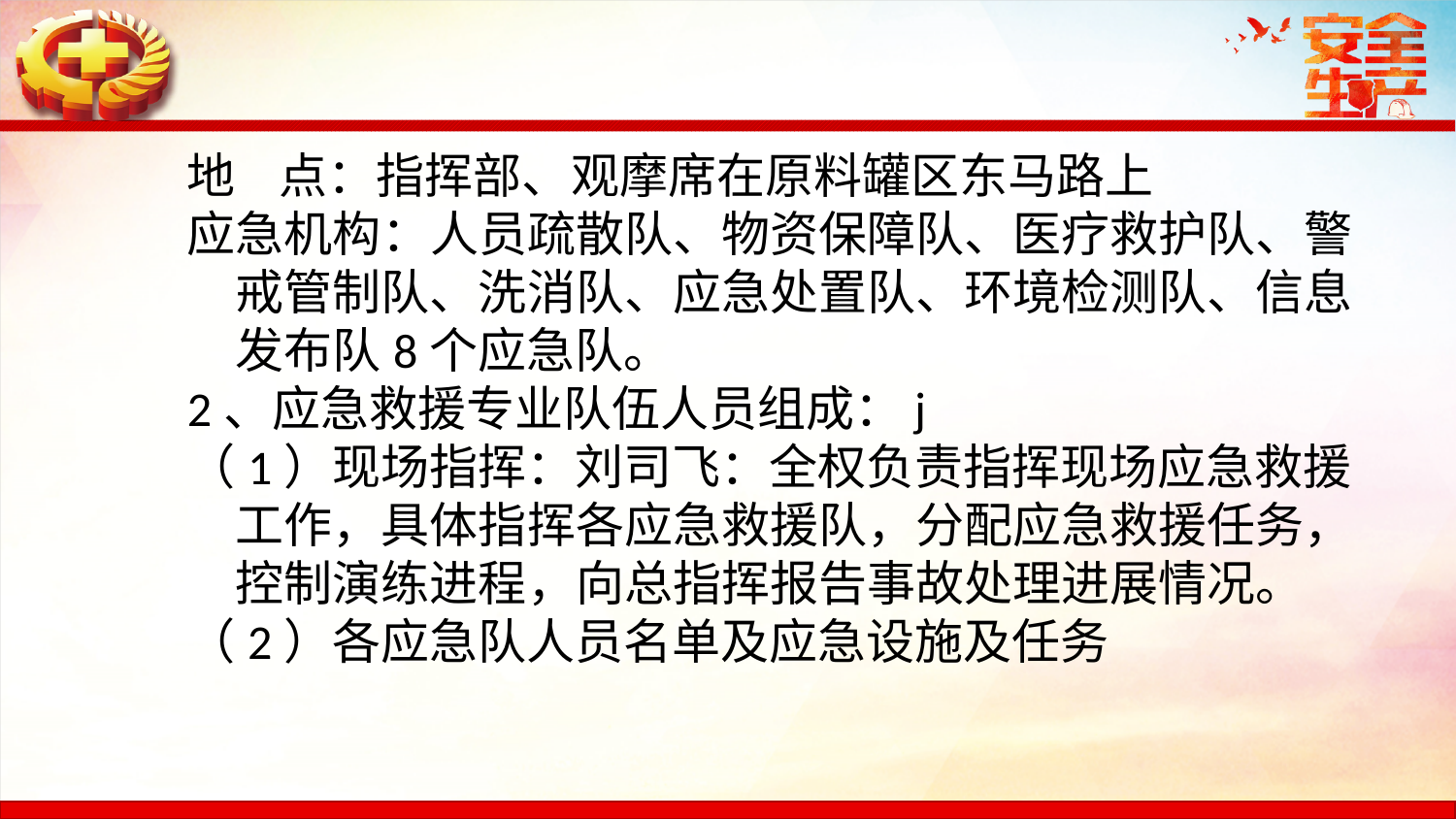

地    点：指挥部、观摩席在原料罐区东马路上
应急机构：人员疏散队、物资保障队、医疗救护队、警戒管制队、洗消队、应急处置队、环境检测队、信息发布队8个应急队。
2、应急救援专业队伍人员组成：j
（1）现场指挥：刘司飞：全权负责指挥现场应急救援工作，具体指挥各应急救援队，分配应急救援任务，控制演练进程，向总指挥报告事故处理进展情况。
（2）各应急队人员名单及应急设施及任务